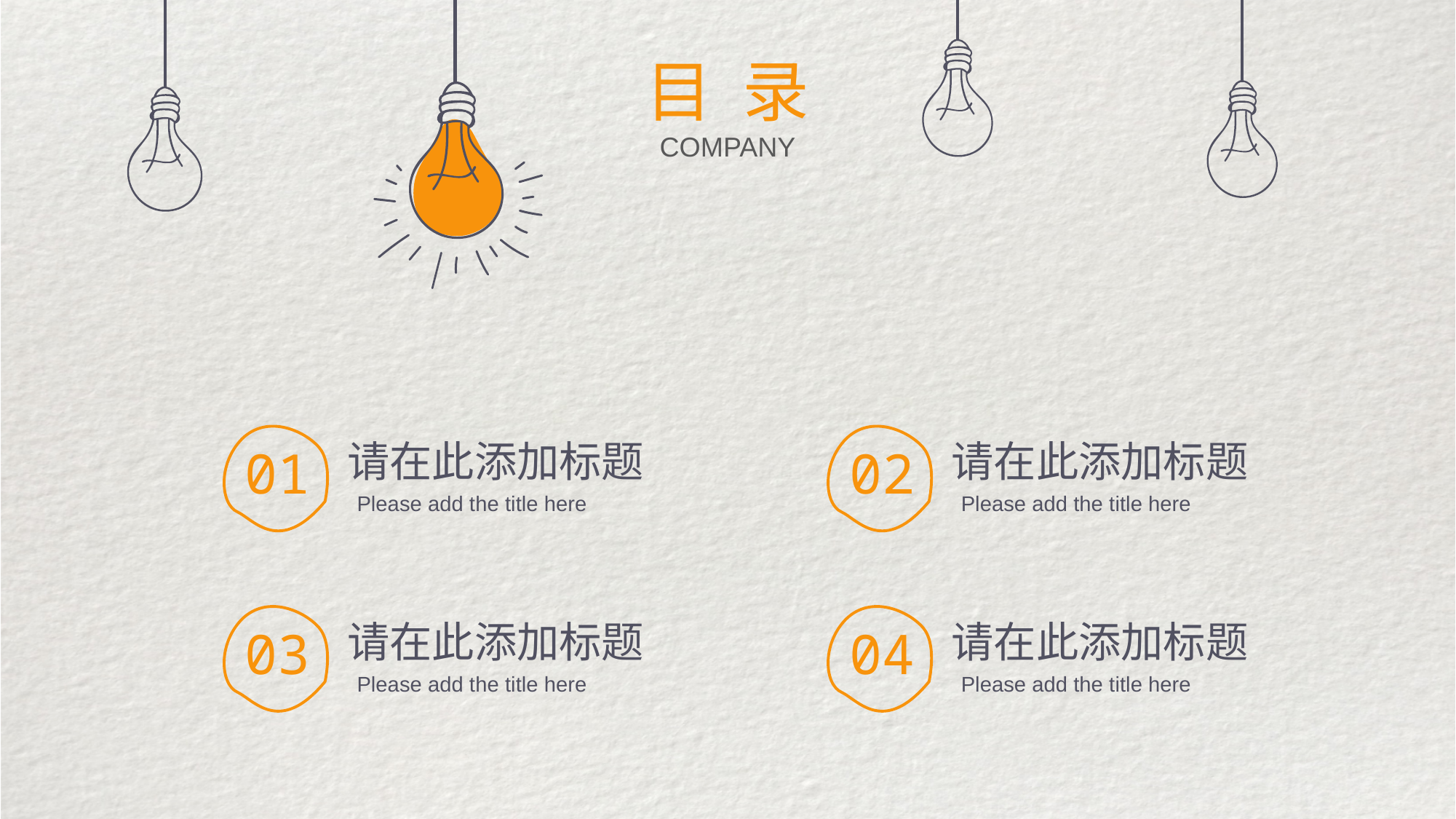

目  录
COMPANY

请在此添加标题
01
Please add the title here

请在此添加标题
02
Please add the title here

请在此添加标题
03
Please add the title here

请在此添加标题
04
Please add the title here